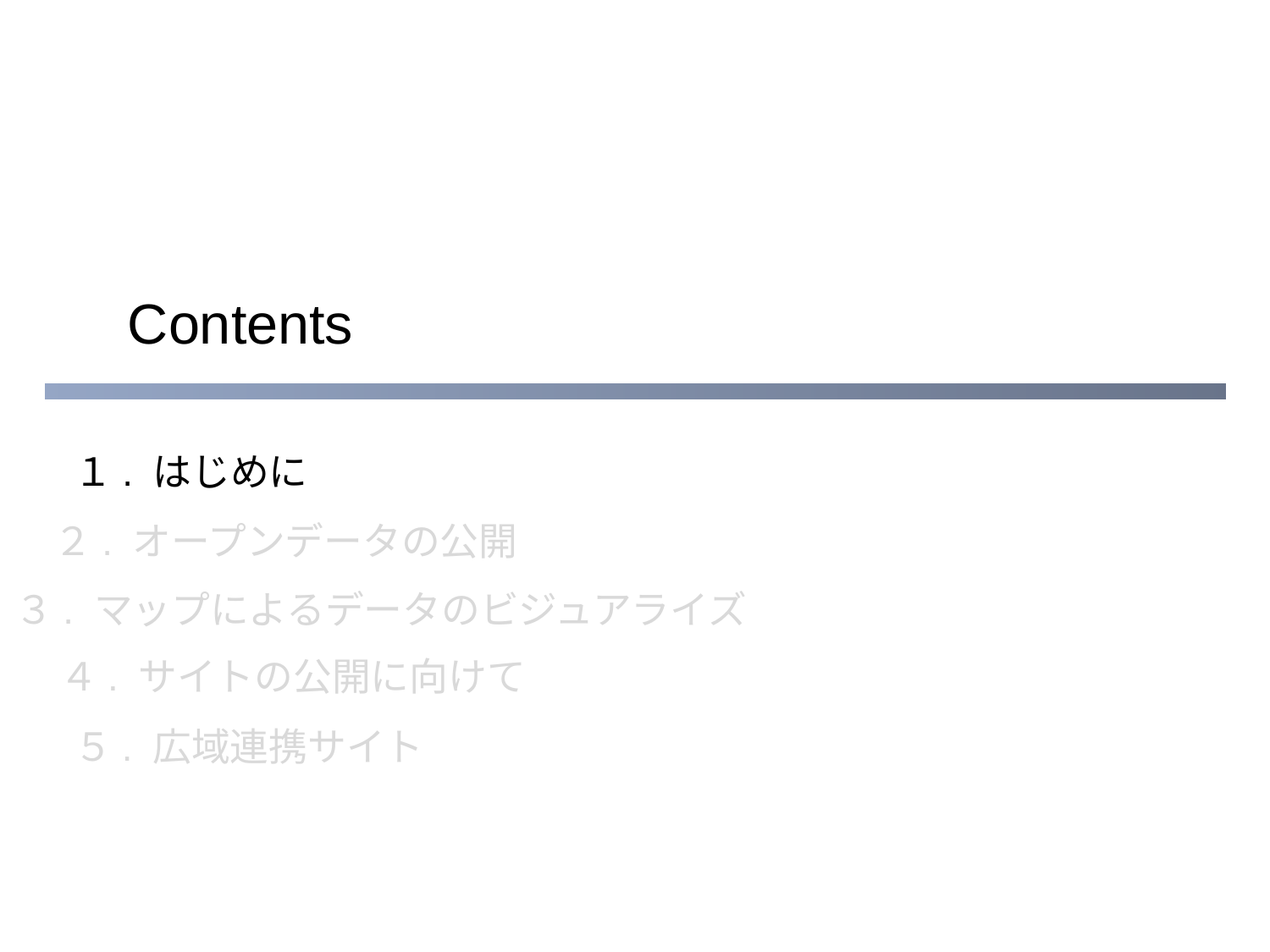

１. はじめに
２. オープンデータの公開
３. マップによるデータのビジュアライズ
４. サイトの公開に向けて
５. 広域連携サイト